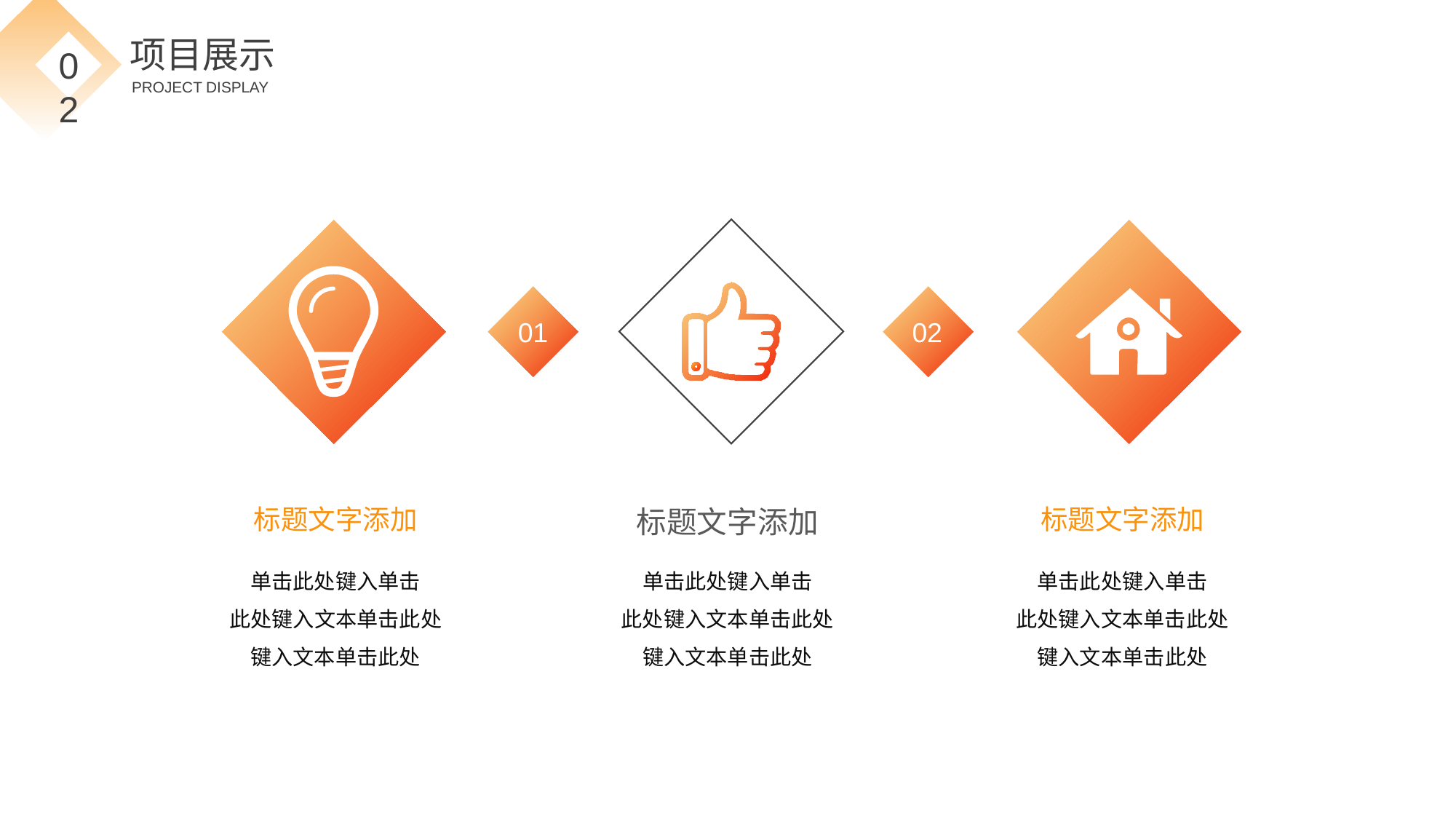

项目展示

02
PROJECT DISPLAY

标题文字添加
单击此处键入单击
此处键入文本单击此处
键入文本单击此处

01

标题文字添加
单击此处键入单击
此处键入文本单击此处
键入文本单击此处

02

标题文字添加
单击此处键入单击
此处键入文本单击此处
键入文本单击此处